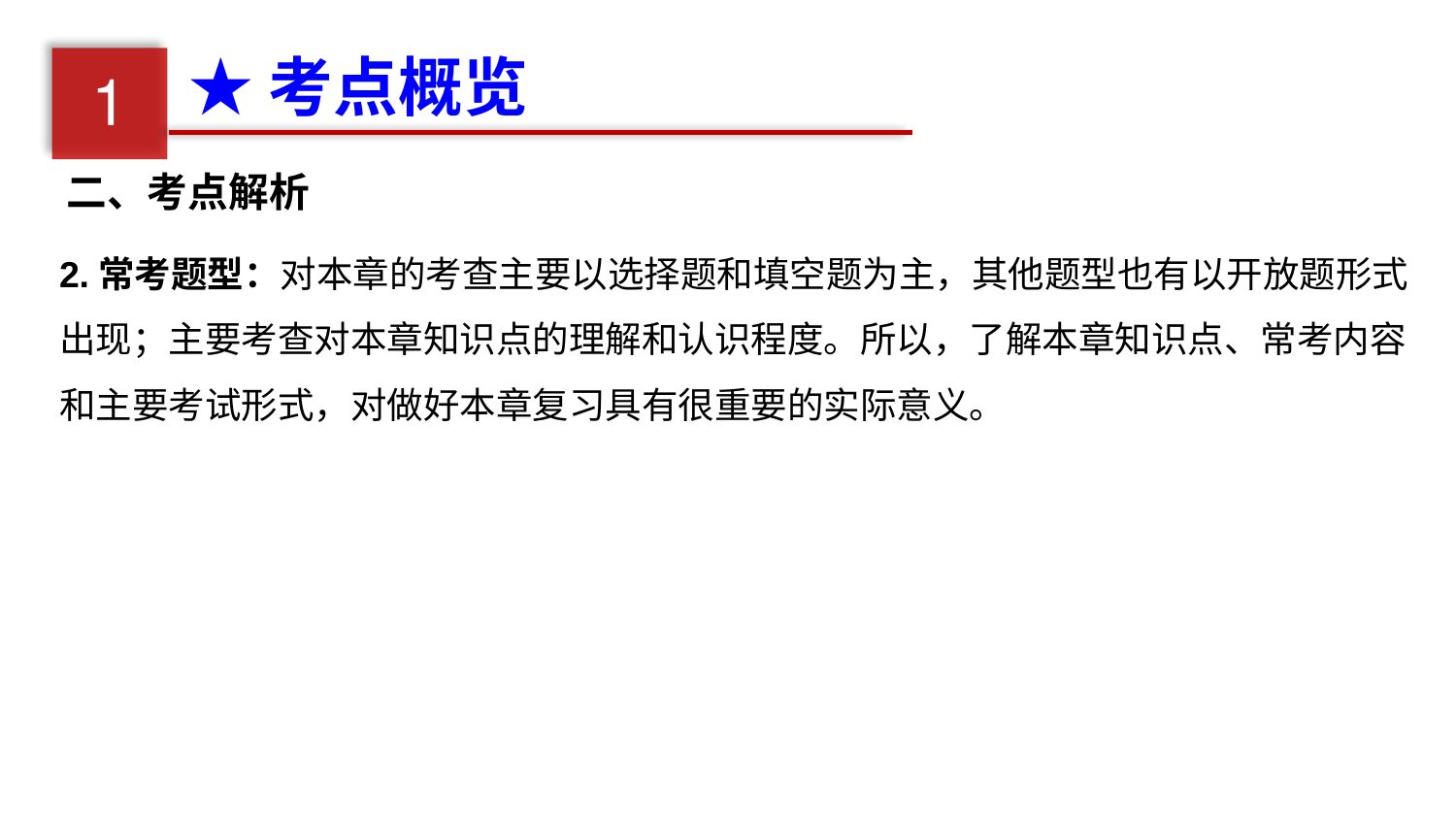

★考点概览

1
二、考点解析
2.常考题型：对本章的考查主要以选择题和填空题为主，其他题型也有以开放题形式出现；主要考查对本章知识点的理解和认识程度。所以，了解本章知识点、常考内容和主要考试形式，对做好本章复习具有很重要的实际意义。